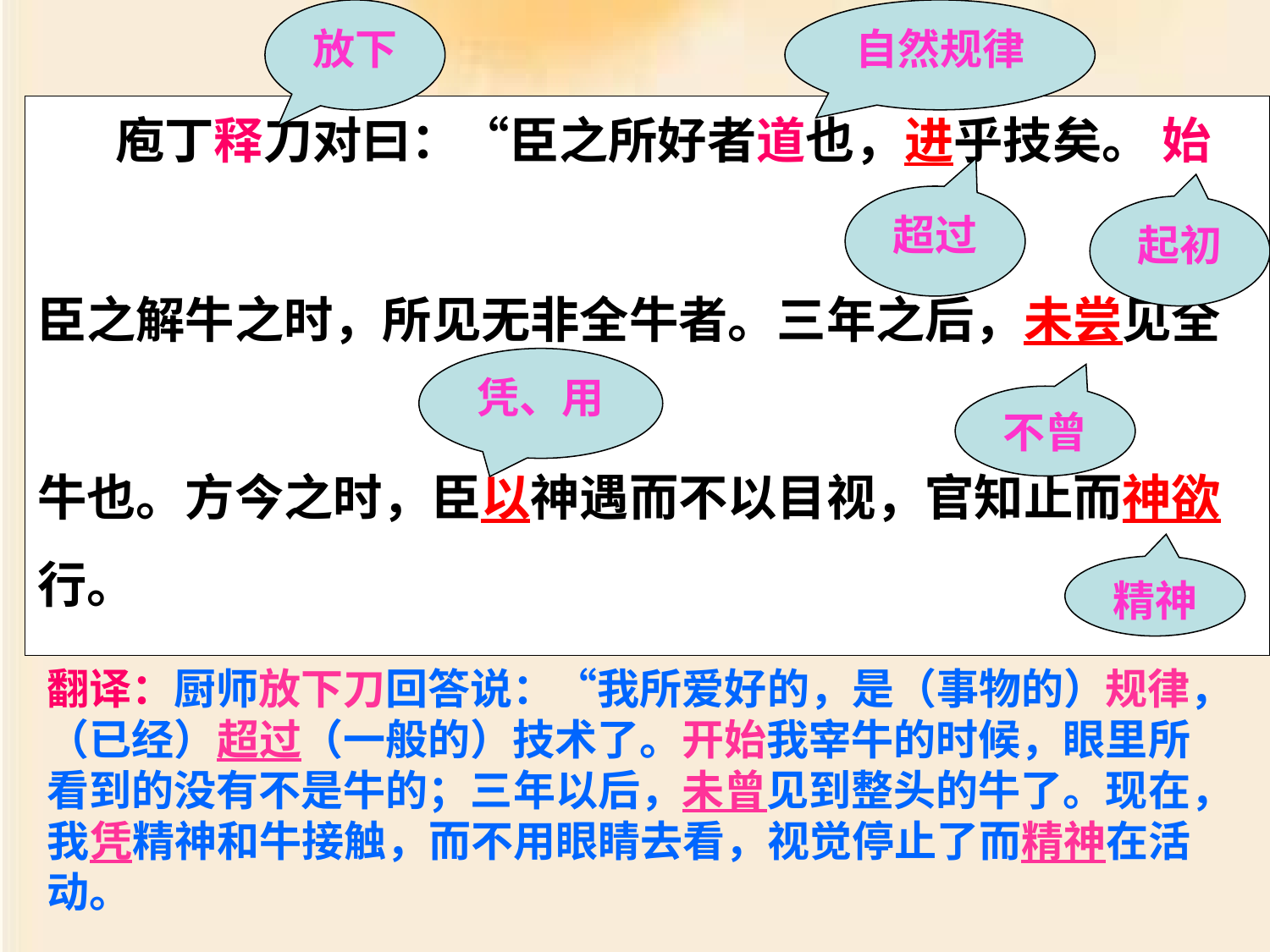

放下
自然规律
# 庖丁释刀对曰：“臣之所好者道也，进乎技矣。 始 臣之解牛之时，所见无非全牛者。三年之后，未尝见全 牛也。方今之时，臣以神遇而不以目视，官知止而神欲行。
超过
起初
凭、用
不曾
精神
翻译：厨师放下刀回答说：“我所爱好的，是（事物的）规律，（已经）超过（一般的）技术了。开始我宰牛的时候，眼里所看到的没有不是牛的；三年以后，未曾见到整头的牛了。现在，我凭精神和牛接触，而不用眼睛去看，视觉停止了而精神在活动。